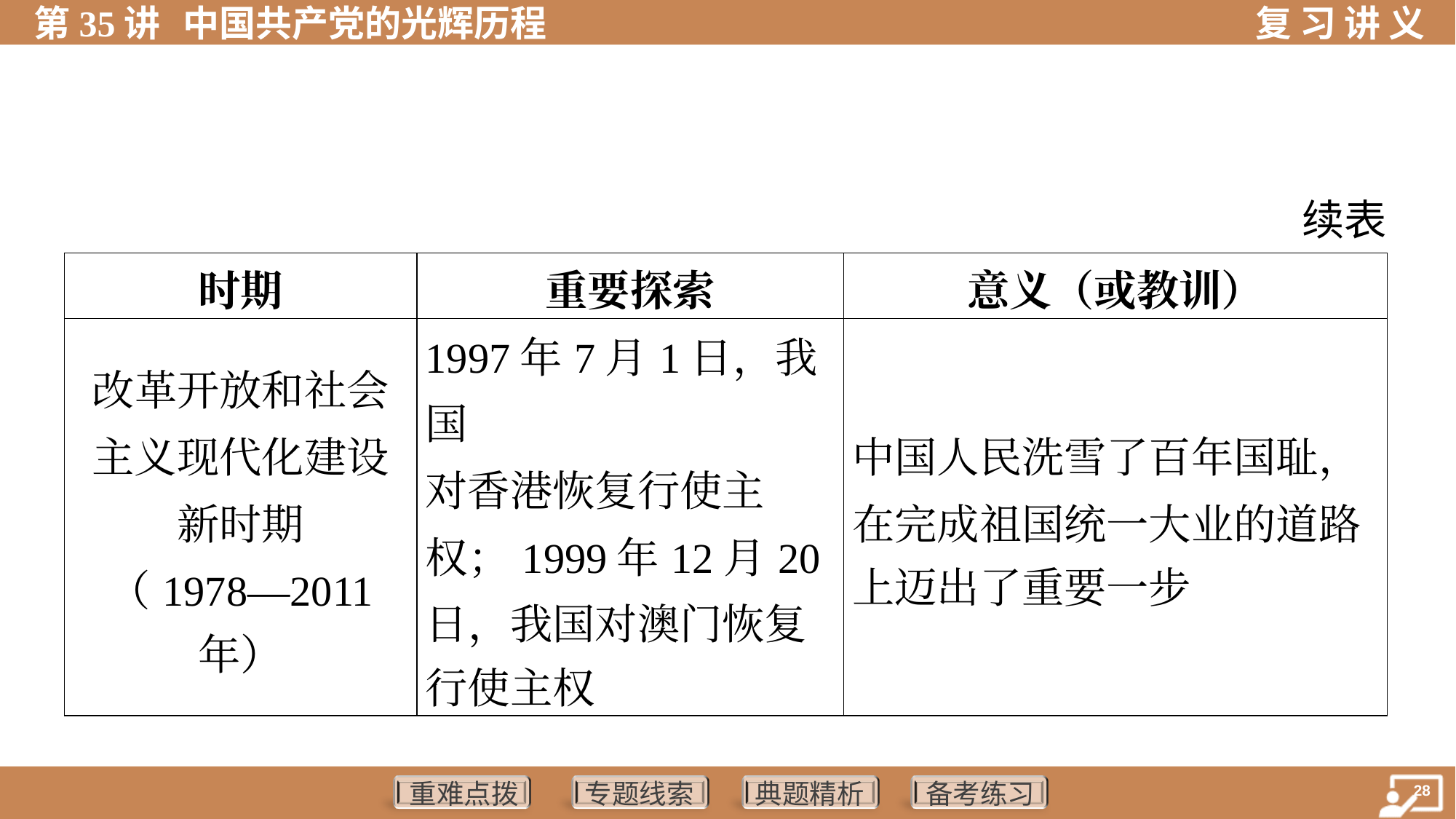

续表
| 时期 | 重要探索 | 意义（或教训） |
| --- | --- | --- |
| 改革开放和社会 主义现代化建设 新时期 （1978—2011 年） | 1997年7月1日，我国 对香港恢复行使主 权；1999年12月20 日，我国对澳门恢复 行使主权 | 中国人民洗雪了百年国耻， 在完成祖国统一大业的道路 上迈出了重要一步 |